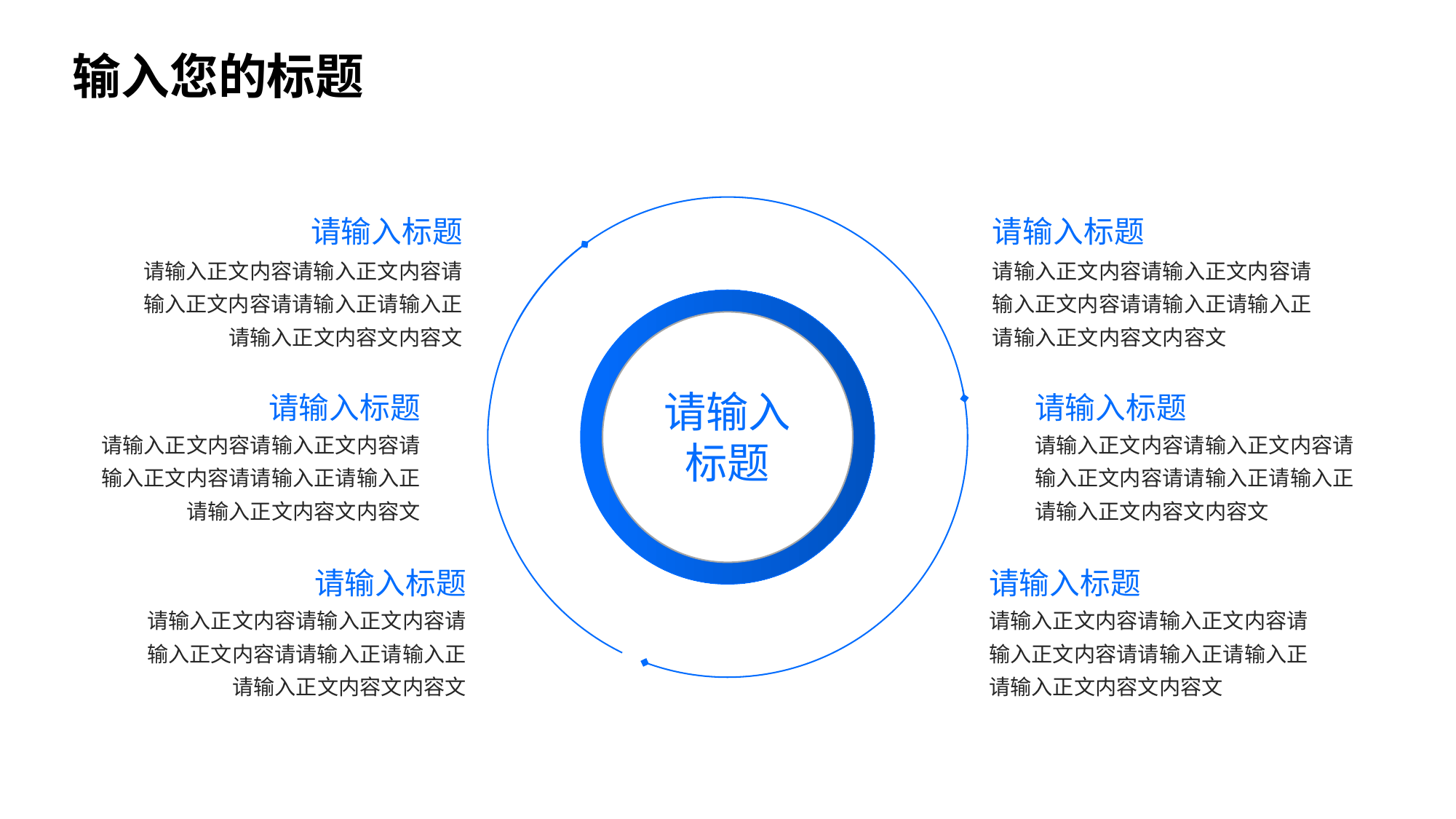

输入您的标题

请输入标题
请输入标题
请输入正文内容请输入正文内容请输入正文内容请请输入正请输入正请输入正文内容文内容文
请输入正文内容请输入正文内容请输入正文内容请请输入正请输入正请输入正文内容文内容文

请输入标题
请输入标题
请输入
标题
请输入正文内容请输入正文内容请输入正文内容请请输入正请输入正请输入正文内容文内容文
请输入正文内容请输入正文内容请输入正文内容请请输入正请输入正请输入正文内容文内容文
请输入标题
请输入标题
请输入正文内容请输入正文内容请输入正文内容请请输入正请输入正请输入正文内容文内容文
请输入正文内容请输入正文内容请输入正文内容请请输入正请输入正请输入正文内容文内容文